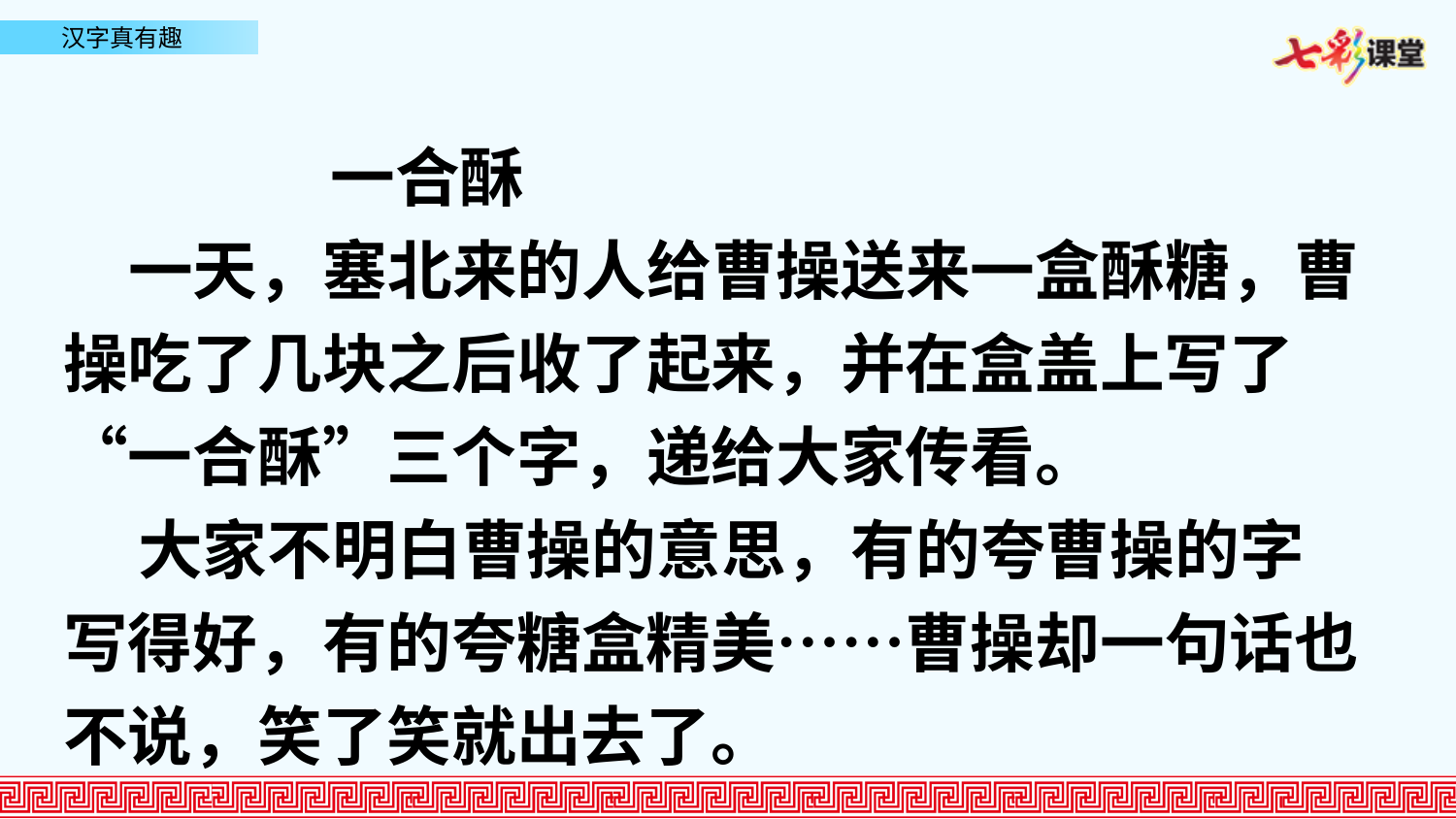

一合酥
    一天，塞北来的人给曹操送来一盒酥糖，曹操吃了几块之后收了起来，并在盒盖上写了“一合酥”三个字，递给大家传看。
    大家不明白曹操的意思，有的夸曹操的字写得好，有的夸糖盒精美……曹操却一句话也不说，笑了笑就出去了。